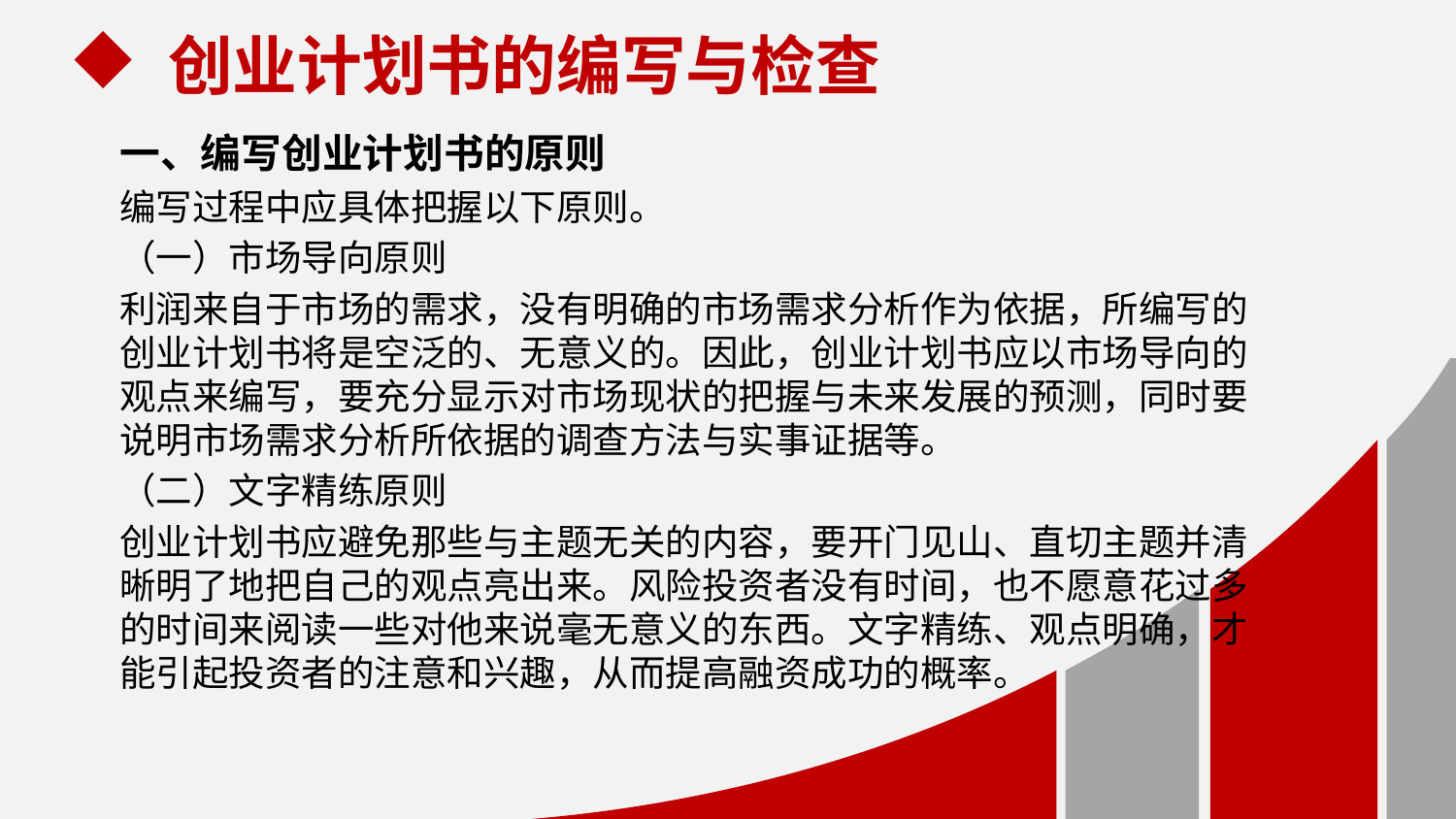

创业计划书的编写与检查
一、编写创业计划书的原则
编写过程中应具体把握以下原则。
（一）市场导向原则
利润来自于市场的需求，没有明确的市场需求分析作为依据，所编写的创业计划书将是空泛的、无意义的。因此，创业计划书应以市场导向的观点来编写，要充分显示对市场现状的把握与未来发展的预测，同时要说明市场需求分析所依据的调查方法与实事证据等。
（二）文字精练原则
创业计划书应避免那些与主题无关的内容，要开门见山、直切主题并清晰明了地把自己的观点亮出来。风险投资者没有时间，也不愿意花过多的时间来阅读一些对他来说毫无意义的东西。文字精练、观点明确，才能引起投资者的注意和兴趣，从而提高融资成功的概率。